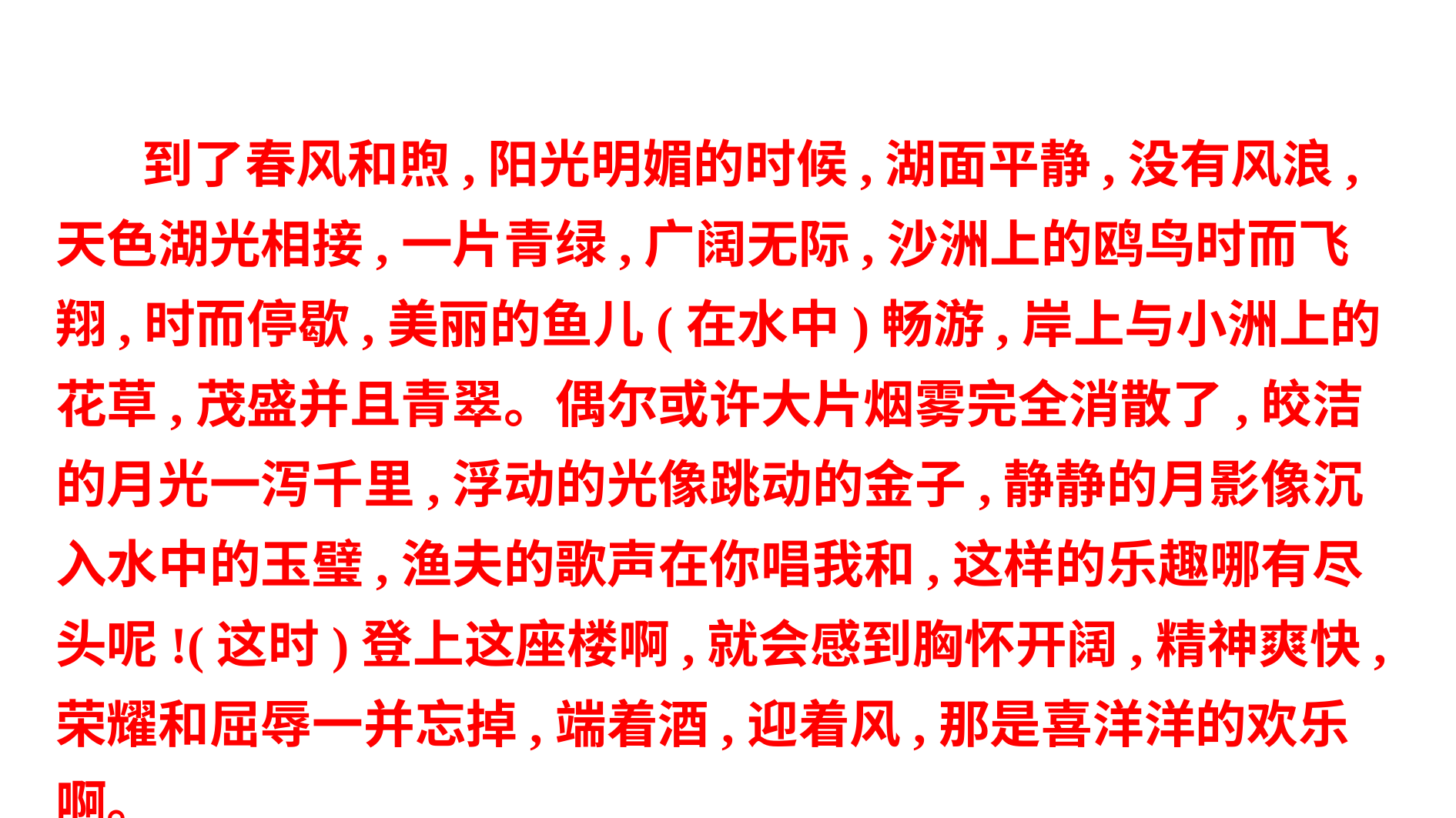

到了春风和煦,阳光明媚的时候,湖面平静,没有风浪,天色湖光相接,一片青绿,广阔无际,沙洲上的鸥鸟时而飞翔,时而停歇,美丽的鱼儿(在水中)畅游,岸上与小洲上的花草,茂盛并且青翠。偶尔或许大片烟雾完全消散了,皎洁的月光一泻千里,浮动的光像跳动的金子,静静的月影像沉入水中的玉璧,渔夫的歌声在你唱我和,这样的乐趣哪有尽头呢!(这时)登上这座楼啊,就会感到胸怀开阔,精神爽快,荣耀和屈辱一并忘掉,端着酒,迎着风,那是喜洋洋的欢乐啊。